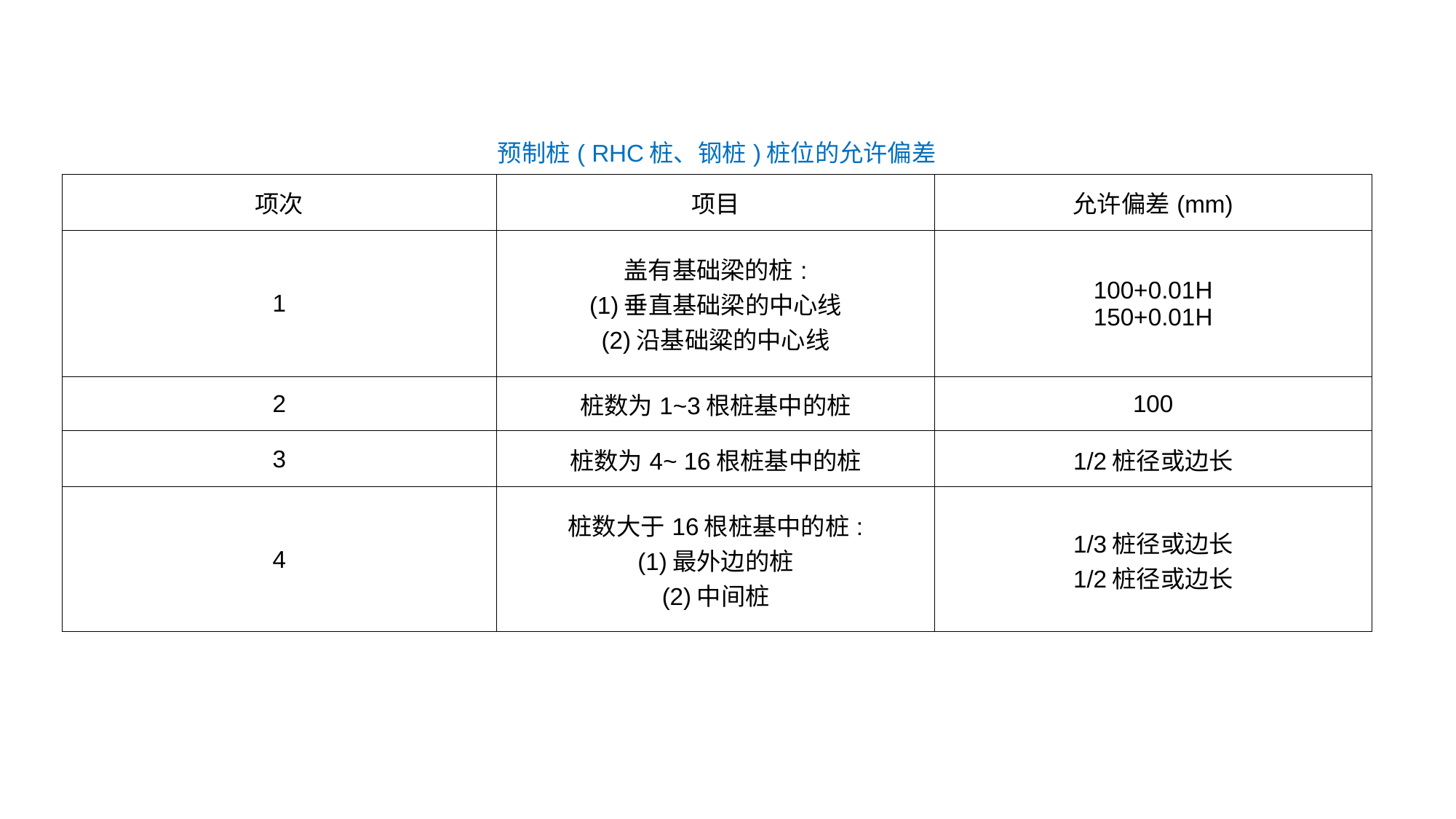

| 预制桩( RHC桩、钢桩)桩位的允许偏差 |  |  |
| --- | --- | --- |
| 项次 | 项目 | 允许偏差(mm) |
| 1 | 盖有基础梁的桩: (1)垂直基础梁的中心线 (2)沿基础粱的中心线 | 100+0.01H 150+0.01H |
| 2 | 桩数为1~3根桩基中的桩 | 100 |
| 3 | 桩数为4~ 16根桩基中的桩 | 1/2桩径或边长 |
| 4 | 桩数大于16根桩基中的桩: (1)最外边的桩 (2)中间桩 | 1/3桩径或边长 1/2桩径或边长 |